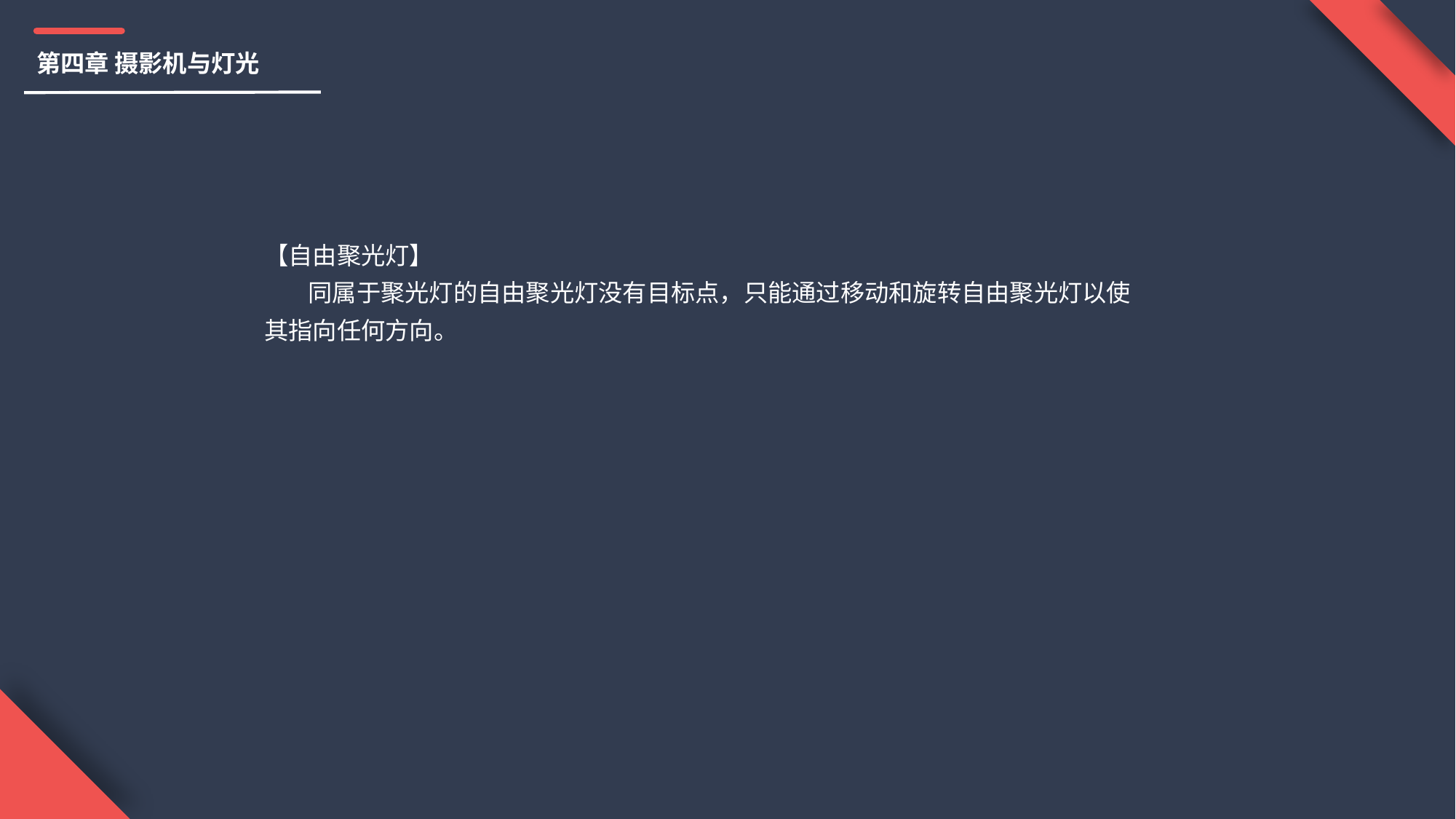

第四章 摄影机与灯光
【自由聚光灯】
       同属于聚光灯的自由聚光灯没有目标点，只能通过移动和旋转自由聚光灯以使其指向任何方向。